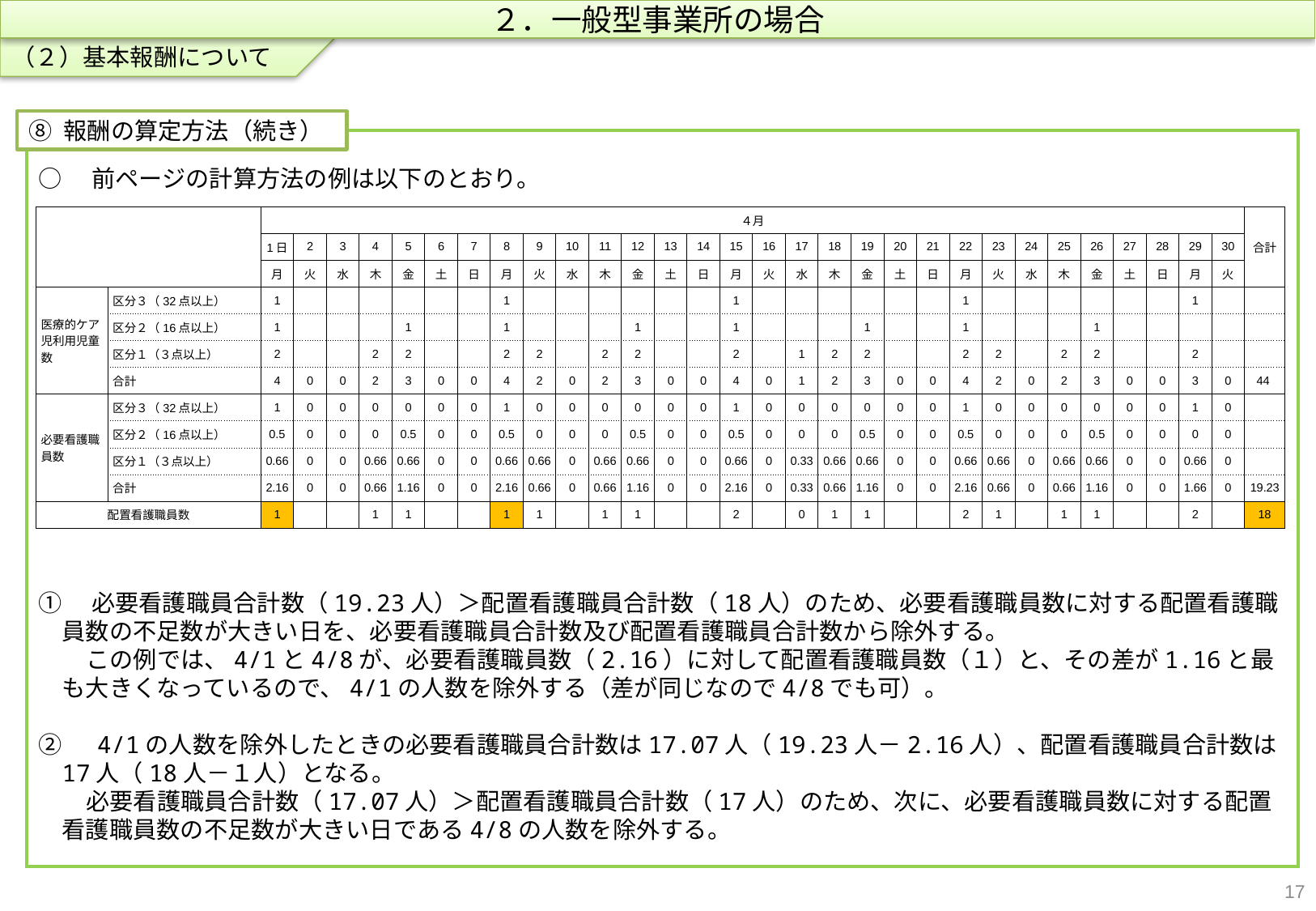

（２）基本報酬について
２．一般型事業所の場合
⑧ 報酬の算定方法（続き）
○　前ページの計算方法の例は以下のとおり。

①　必要看護職員合計数（19.23人）＞配置看護職員合計数（18人）のため、必要看護職員数に対する配置看護職員数の不足数が大きい日を、必要看護職員合計数及び配置看護職員合計数から除外する。
　　この例では、4/1と4/8が、必要看護職員数（2.16）に対して配置看護職員数（１）と、その差が1.16と最も大きくなっているので、4/1の人数を除外する（差が同じなので4/8でも可）。

②　4/1の人数を除外したときの必要看護職員合計数は17.07人（19.23人－2.16人）、配置看護職員合計数は17人（18人－１人）となる。
　　必要看護職員合計数（17.07人）＞配置看護職員合計数（17人）のため、次に、必要看護職員数に対する配置看護職員数の不足数が大きい日である4/8の人数を除外する。

|  |  | ４月 |  |  |  |  |  |  |  |  |  |  |  |  |  |  |  |  |  |  |  |  |  |  |  |  |  |  |  |  |  | 合計 |
| --- | --- | --- | --- | --- | --- | --- | --- | --- | --- | --- | --- | --- | --- | --- | --- | --- | --- | --- | --- | --- | --- | --- | --- | --- | --- | --- | --- | --- | --- | --- | --- | --- |
|  |  | 1日 | 2 | 3 | 4 | 5 | 6 | 7 | 8 | 9 | 10 | 11 | 12 | 13 | 14 | 15 | 16 | 17 | 18 | 19 | 20 | 21 | 22 | 23 | 24 | 25 | 26 | 27 | 28 | 29 | 30 |  |
|  |  | 月 | 火 | 水 | 木 | 金 | 土 | 日 | 月 | 火 | 水 | 木 | 金 | 土 | 日 | 月 | 火 | 水 | 木 | 金 | 土 | 日 | 月 | 火 | 水 | 木 | 金 | 土 | 日 | 月 | 火 |  |
| 医療的ケア児利用児童数 | 区分３（32点以上） | 1 |  |  |  |  |  |  | 1 |  |  |  |  |  |  | 1 |  |  |  |  |  |  | 1 |  |  |  |  |  |  | 1 |  |  |
|  | 区分２（16点以上） | 1 |  |  |  | 1 |  |  | 1 |  |  |  | 1 |  |  | 1 |  |  |  | 1 |  |  | 1 |  |  |  | 1 |  |  |  |  |  |
|  | 区分１（３点以上） | 2 |  |  | 2 | 2 |  |  | 2 | 2 |  | 2 | 2 |  |  | 2 |  | 1 | 2 | 2 |  |  | 2 | 2 |  | 2 | 2 |  |  | 2 |  |  |
|  | 合計 | 4 | 0 | 0 | 2 | 3 | 0 | 0 | 4 | 2 | 0 | 2 | 3 | 0 | 0 | 4 | 0 | 1 | 2 | 3 | 0 | 0 | 4 | 2 | 0 | 2 | 3 | 0 | 0 | 3 | 0 | 44 |
| 必要看護職員数 | 区分３（32点以上） | 1 | 0 | 0 | 0 | 0 | 0 | 0 | 1 | 0 | 0 | 0 | 0 | 0 | 0 | 1 | 0 | 0 | 0 | 0 | 0 | 0 | 1 | 0 | 0 | 0 | 0 | 0 | 0 | 1 | 0 |  |
|  | 区分２（16点以上） | 0.5 | 0 | 0 | 0 | 0.5 | 0 | 0 | 0.5 | 0 | 0 | 0 | 0.5 | 0 | 0 | 0.5 | 0 | 0 | 0 | 0.5 | 0 | 0 | 0.5 | 0 | 0 | 0 | 0.5 | 0 | 0 | 0 | 0 |  |
|  | 区分１（３点以上） | 0.66 | 0 | 0 | 0.66 | 0.66 | 0 | 0 | 0.66 | 0.66 | 0 | 0.66 | 0.66 | 0 | 0 | 0.66 | 0 | 0.33 | 0.66 | 0.66 | 0 | 0 | 0.66 | 0.66 | 0 | 0.66 | 0.66 | 0 | 0 | 0.66 | 0 |  |
|  | 合計 | 2.16 | 0 | 0 | 0.66 | 1.16 | 0 | 0 | 2.16 | 0.66 | 0 | 0.66 | 1.16 | 0 | 0 | 2.16 | 0 | 0.33 | 0.66 | 1.16 | 0 | 0 | 2.16 | 0.66 | 0 | 0.66 | 1.16 | 0 | 0 | 1.66 | 0 | 19.23 |
| 配置看護職員数 |  | 1 |  |  | 1 | 1 |  |  | 1 | 1 |  | 1 | 1 |  |  | 2 |  | 0 | 1 | 1 |  |  | 2 | 1 |  | 1 | 1 |  |  | 2 |  | 18 |
17